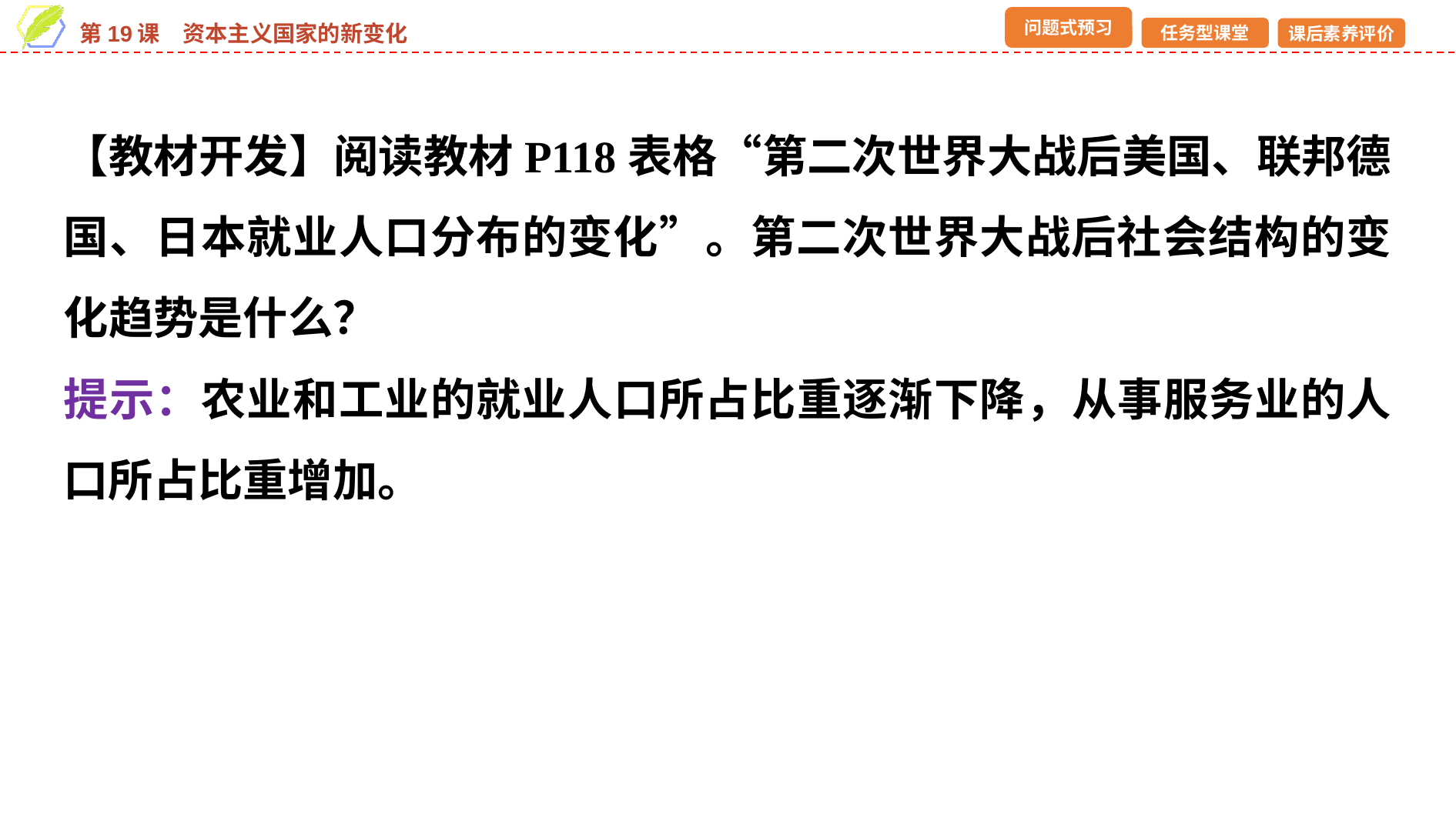

【教材开发】阅读教材P118表格“第二次世界大战后美国、联邦德国、日本就业人口分布的变化”。第二次世界大战后社会结构的变化趋势是什么？
提示：农业和工业的就业人口所占比重逐渐下降，从事服务业的人口所占比重增加。